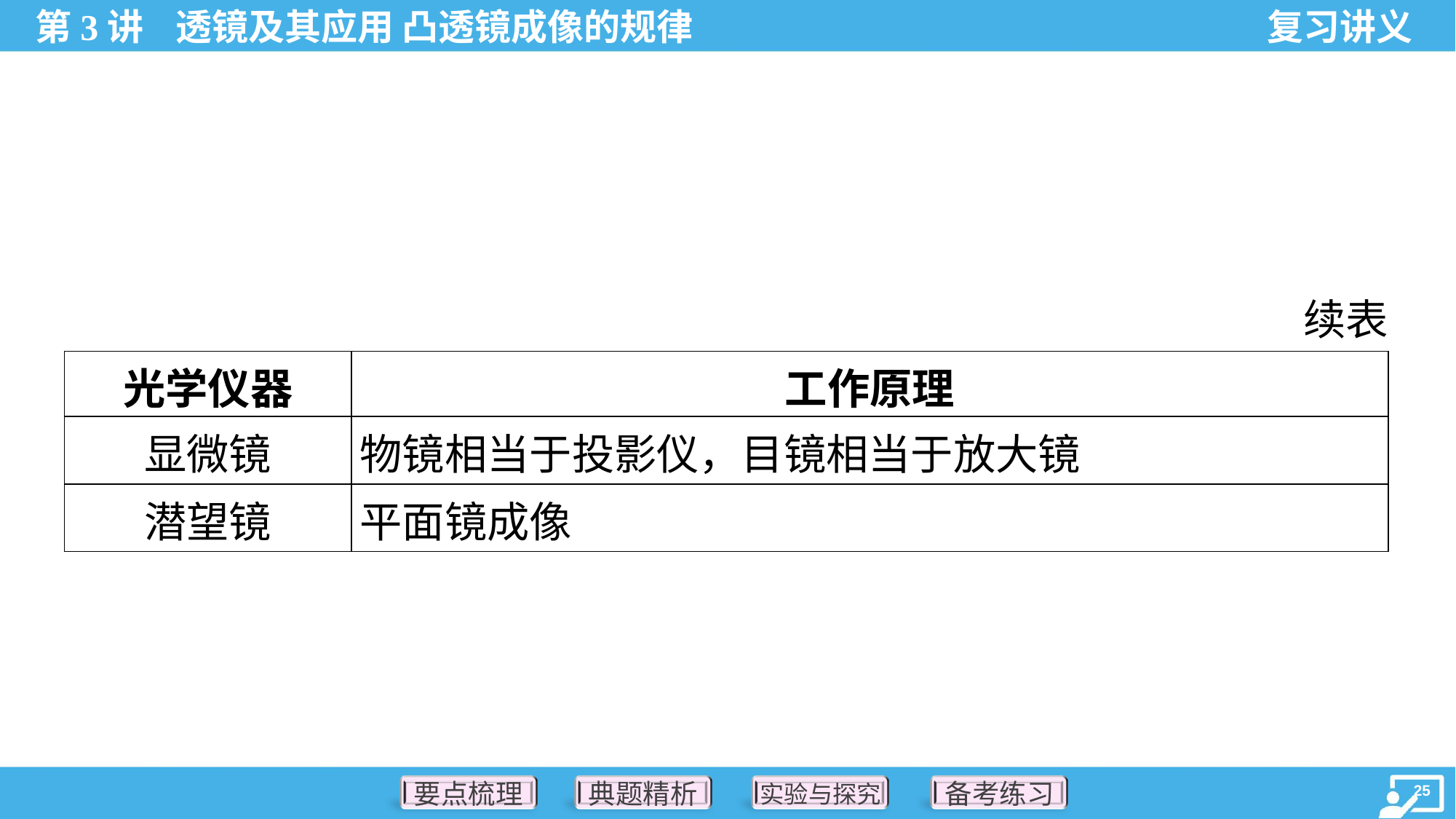

续表
| 光学仪器 | 工作原理 |
| --- | --- |
| 显微镜 | 物镜相当于投影仪，目镜相当于放大镜 |
| 潜望镜 | 平面镜成像 |